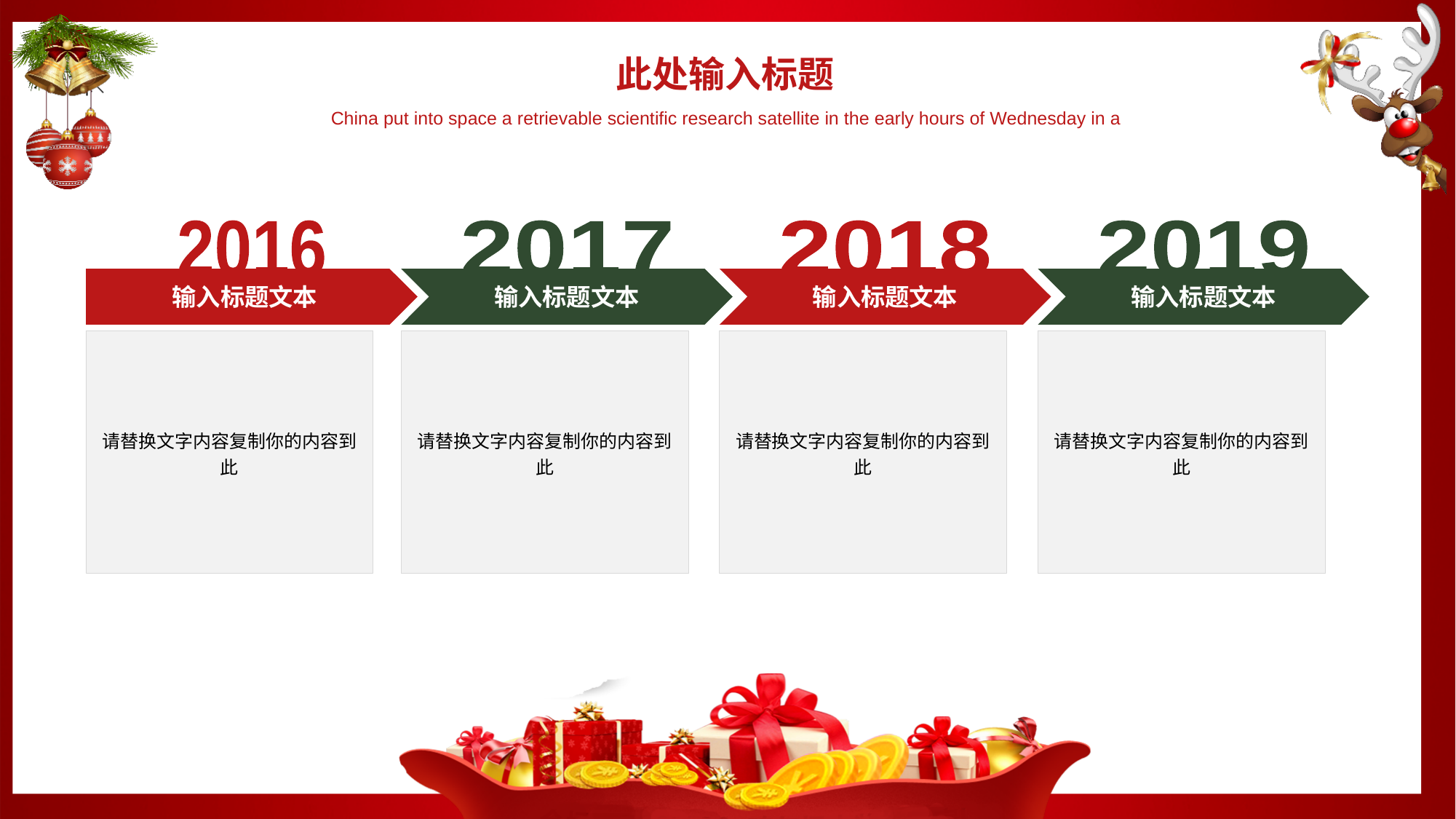

此处输入标题
China put into space a retrievable scientific research satellite in the early hours of Wednesday in a
2016
输入标题文本
请替换文字内容复制你的内容到此
2018
输入标题文本
请替换文字内容复制你的内容到此
2019
输入标题文本
请替换文字内容复制你的内容到此
2017
输入标题文本
请替换文字内容复制你的内容到此